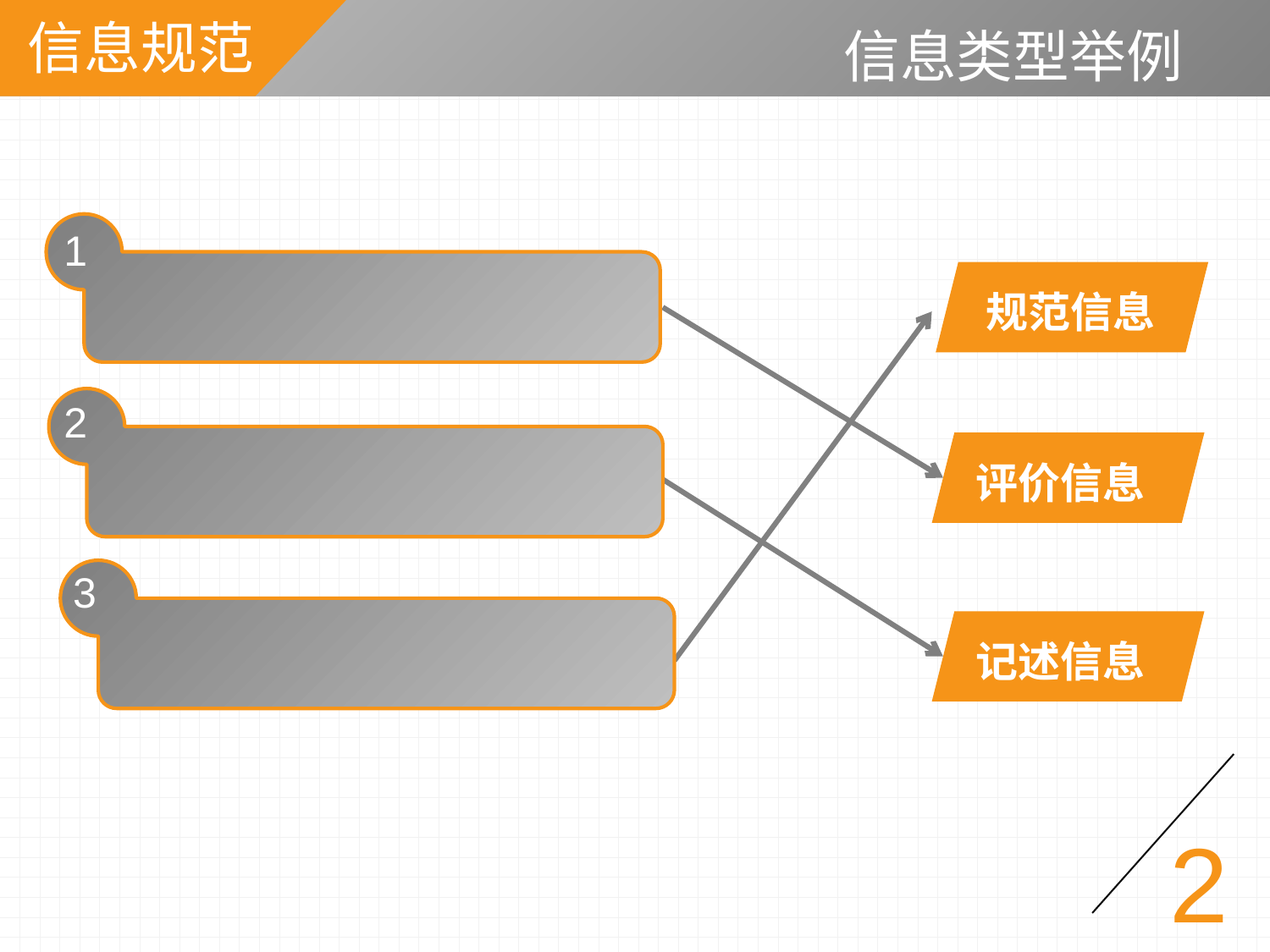

信息规范
信息类型举例

1

规范信息

2

评价信息
3

记述信息
2